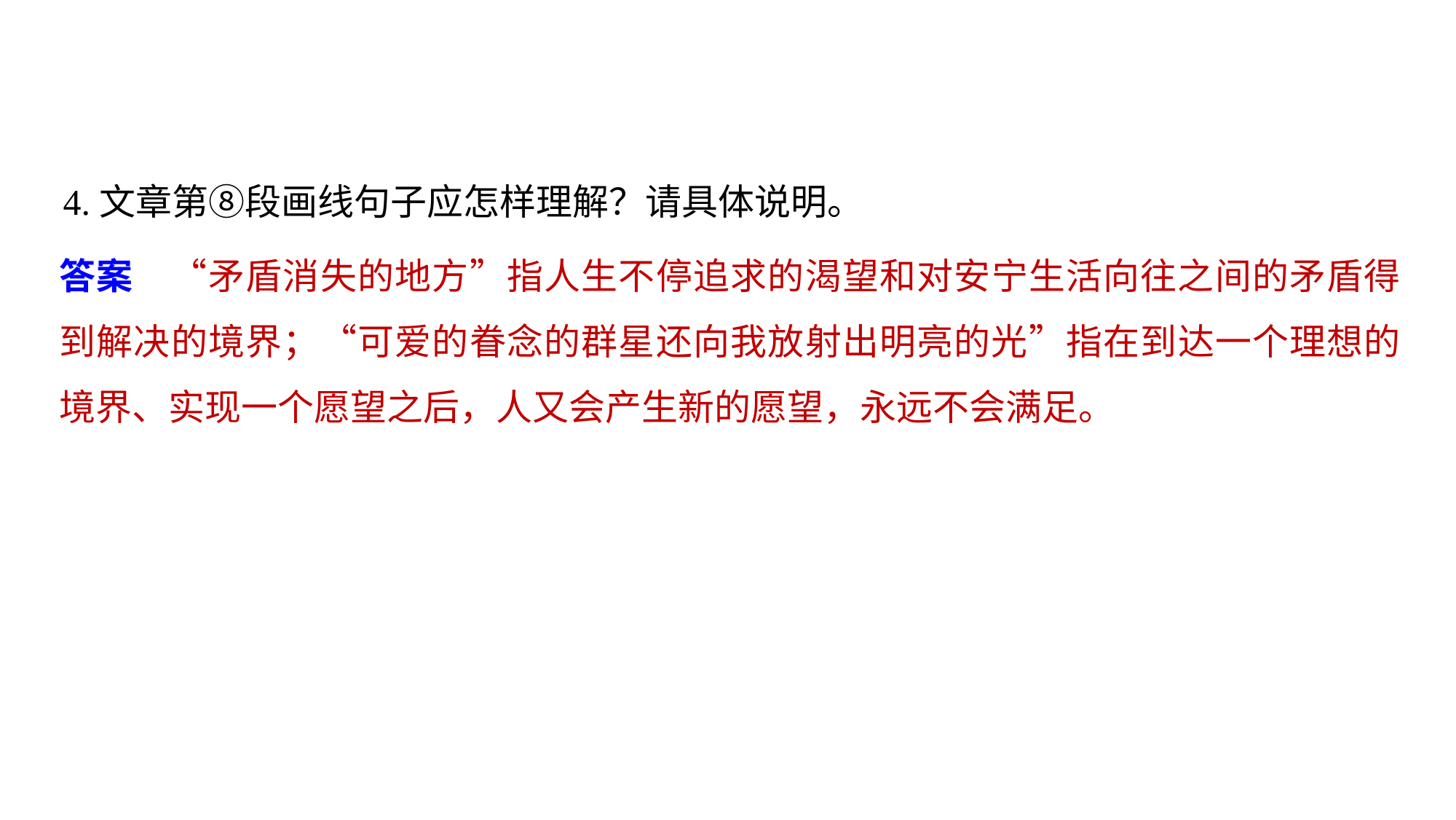

4.文章第⑧段画线句子应怎样理解？请具体说明。
答案　“矛盾消失的地方”指人生不停追求的渴望和对安宁生活向往之间的矛盾得到解决的境界；“可爱的眷念的群星还向我放射出明亮的光”指在到达一个理想的境界、实现一个愿望之后，人又会产生新的愿望，永远不会满足。